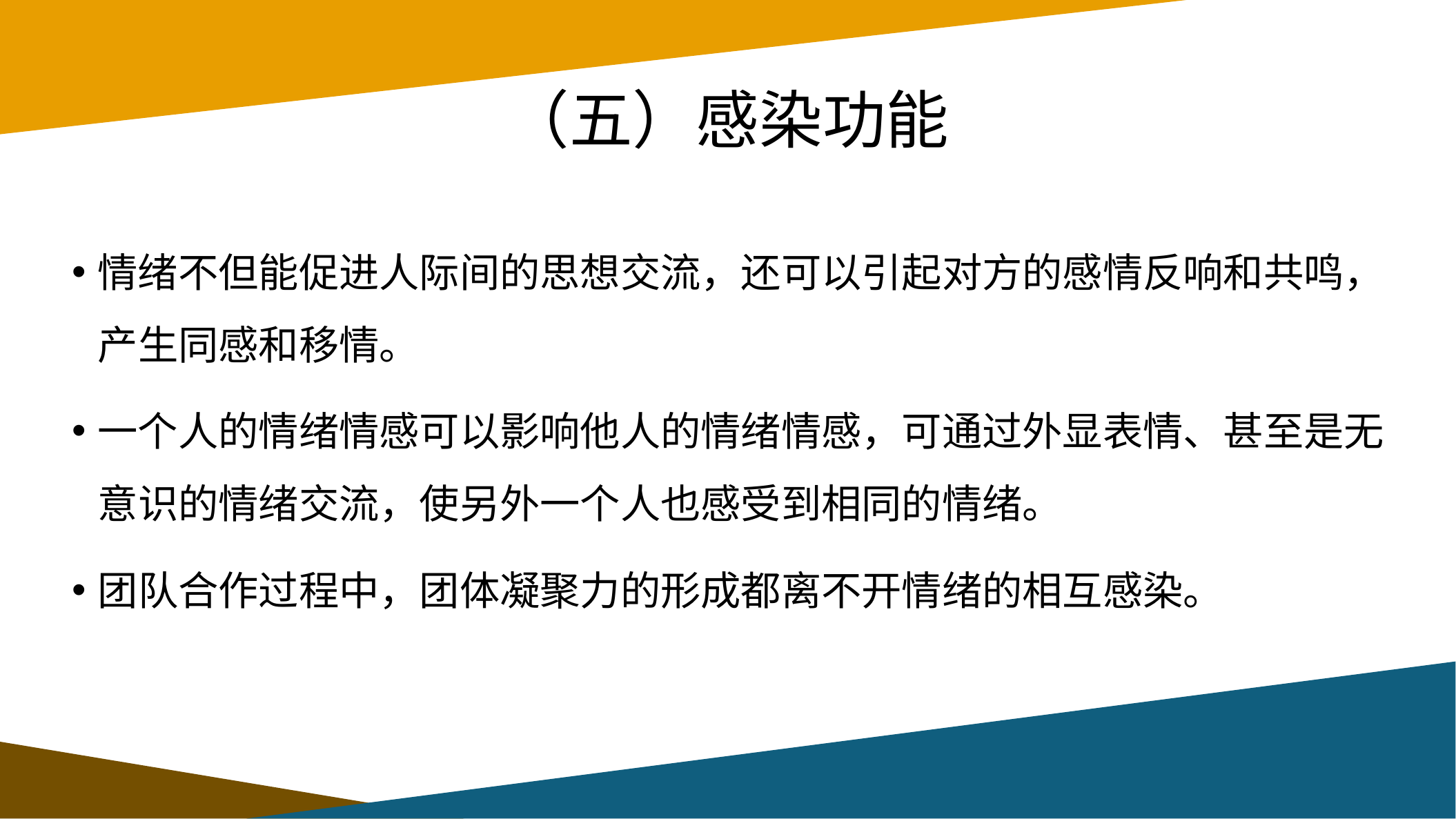

# （五）感染功能
情绪不但能促进人际间的思想交流，还可以引起对方的感情反响和共鸣，产生同感和移情。
一个人的情绪情感可以影响他人的情绪情感，可通过外显表情、甚至是无意识的情绪交流，使另外一个人也感受到相同的情绪。
团队合作过程中，团体凝聚力的形成都离不开情绪的相互感染。